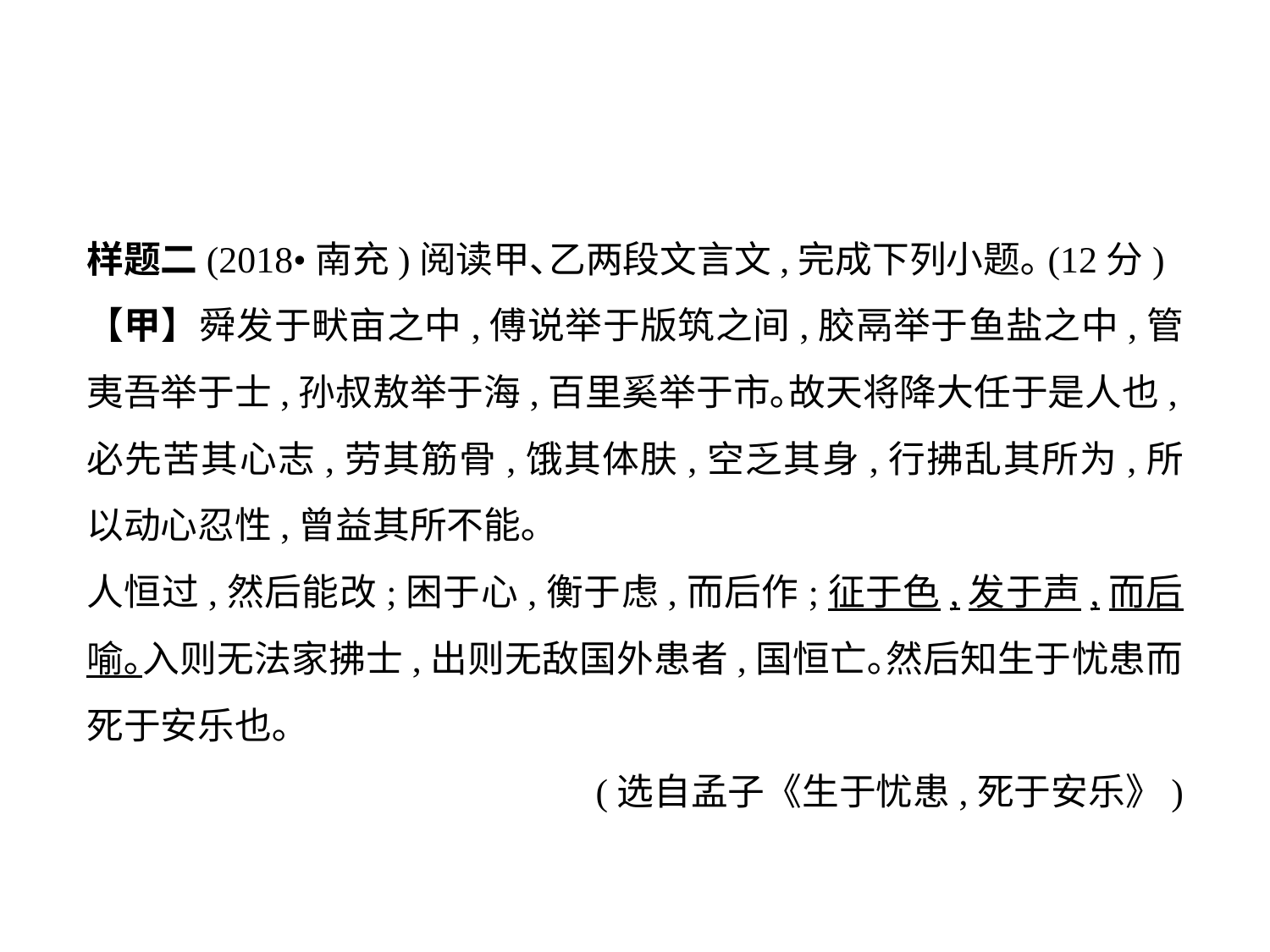

样题二(2018•南充)阅读甲､乙两段文言文,完成下列小题｡(12分)
【甲】舜发于畎亩之中,傅说举于版筑之间,胶鬲举于鱼盐之中,管夷吾举于士,孙叔敖举于海,百里奚举于市｡故天将降大任于是人也,必先苦其心志,劳其筋骨,饿其体肤,空乏其身,行拂乱其所为,所以动心忍性,曾益其所不能｡
人恒过,然后能改;困于心,衡于虑,而后作;征于色,发于声,而后喻｡入则无法家拂士,出则无敌国外患者,国恒亡｡然后知生于忧患而死于安乐也｡
(选自孟子《生于忧患,死于安乐》)